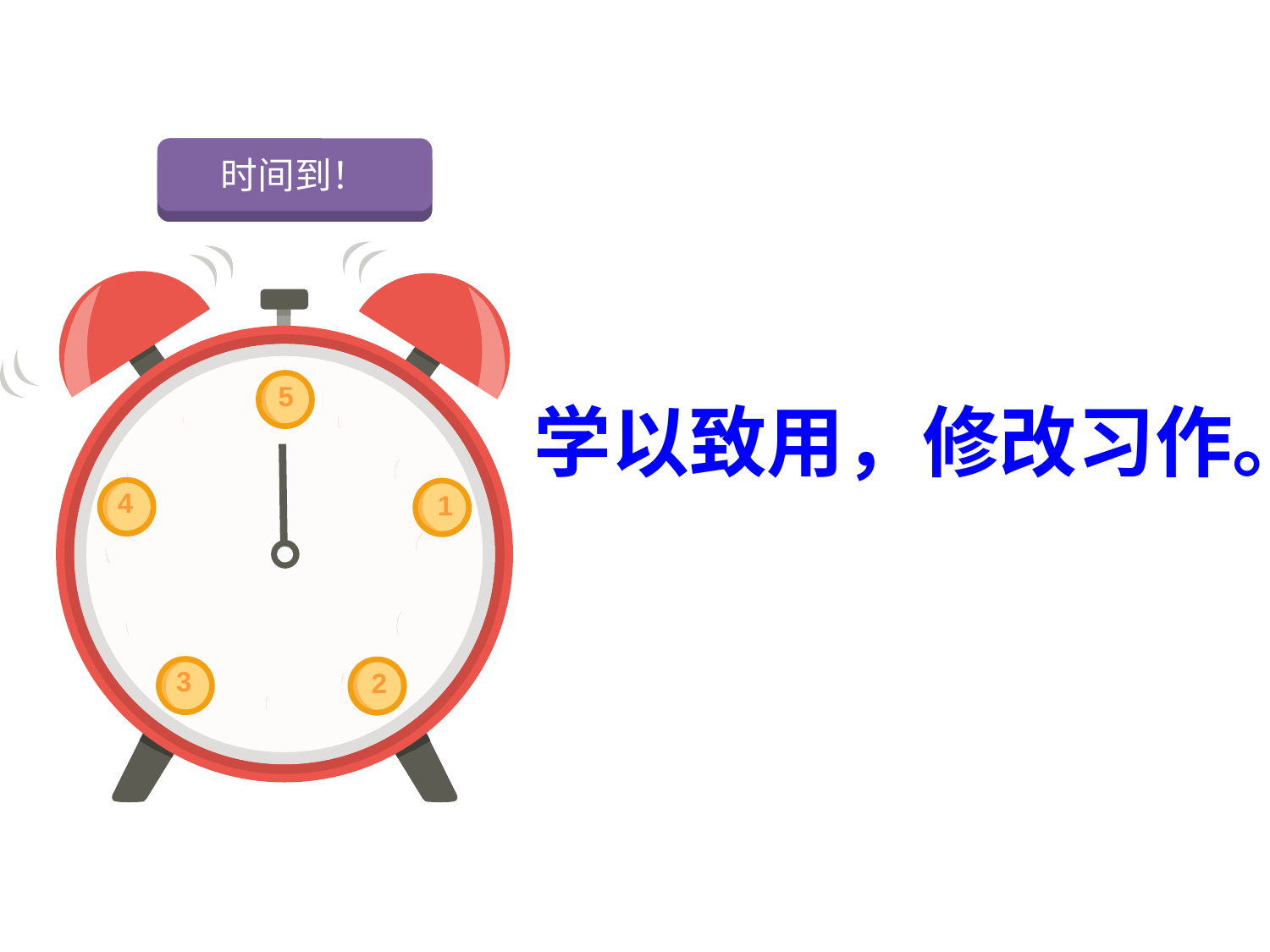

启动计时器

时间到！

时间限制：
5 分钟

学以致用，修改习作。

5

4

1

3

2